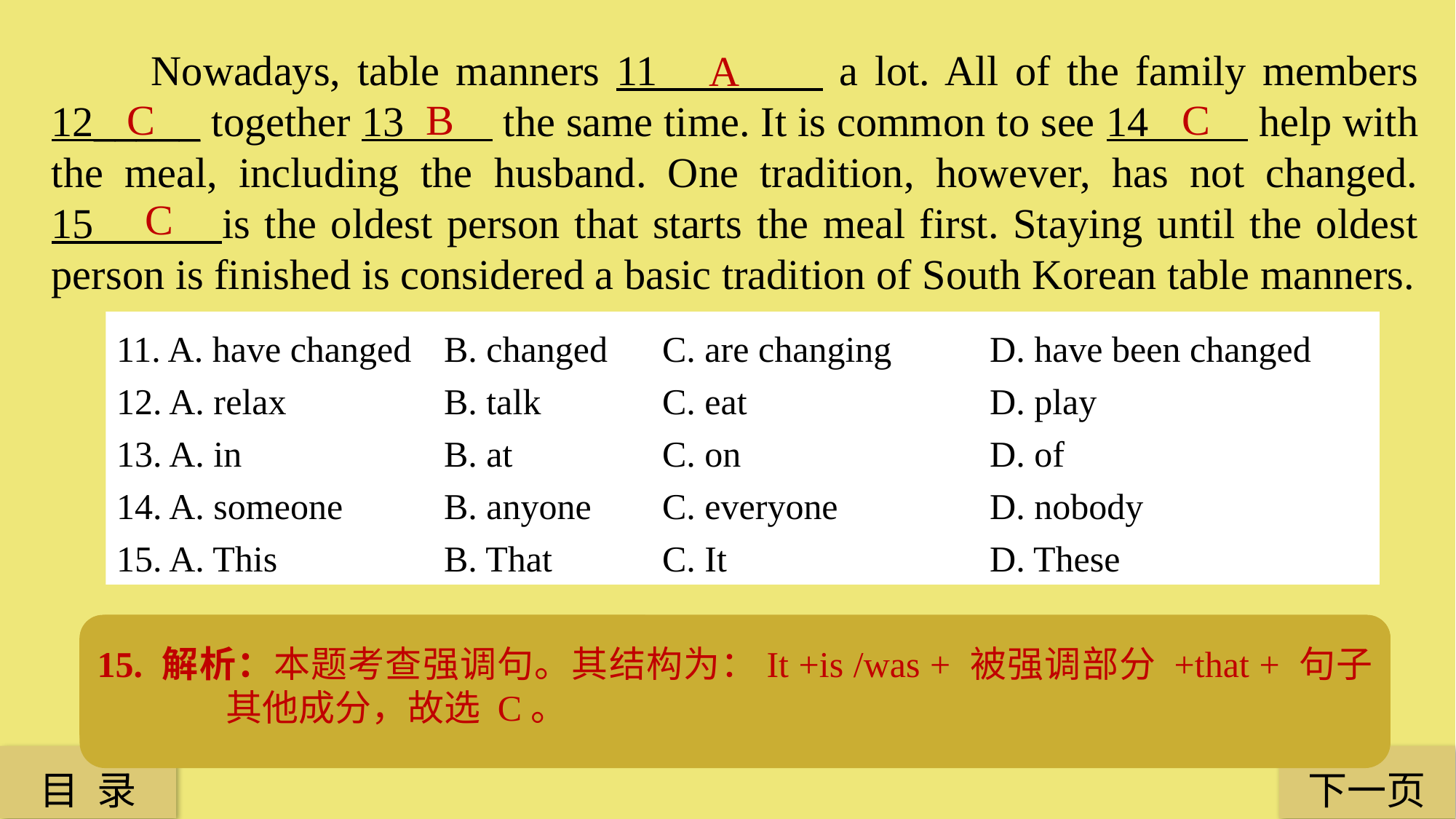

Nowadays, table manners 11           a lot. All of the family members 12_____ together 13         the same time. It is common to see 14          help with the meal, including the husband. One tradition, however, has not changed. 15______is the oldest person that starts the meal first. Staying until the oldest person is finished is considered a basic tradition of South Korean table manners.
A
C
B
C
C
11. A. have changed 	B. changed 	C. are changing 	D. have been changed
12. A. relax 		B. talk 		C. eat 			D. play
13. A. in		B. at 		C. on 			D. of
14. A. someone 	B. anyone 	C. everyone 		D. nobody
15. A. This 		B. That 	C. It 			D. These
11. 解析：本题考查时态语态。根据 Nowadays，可排除 B 项。主语是 table manners，和谓语change 之间是主动关系，可排除 D 项。根据句意“如今，餐桌礼仪发生了改变”，可排除 C，故选 A。
12. 解析：本题考查联系上下文。上文提到，传统的韩国餐桌礼仪是让丈夫先吃饭，而妻儿在后。第二段一句表转折，由此可推断出，如今所有的家庭成员都可以在同一时间一起吃饭，故选 C。
15. 解析：本题考查强调句。其结构为：It +is /was + 被强调部分 +that + 句子其他成分，故选 C。
13. 解析：本题考查固定搭配 at the same time 意为“同时”，故选 B。
14. 解析：本题考查联系上下文。根据文章意思和本句中的 including the husband（包括丈夫在内），应选 everyone“每个人”，故选 C。